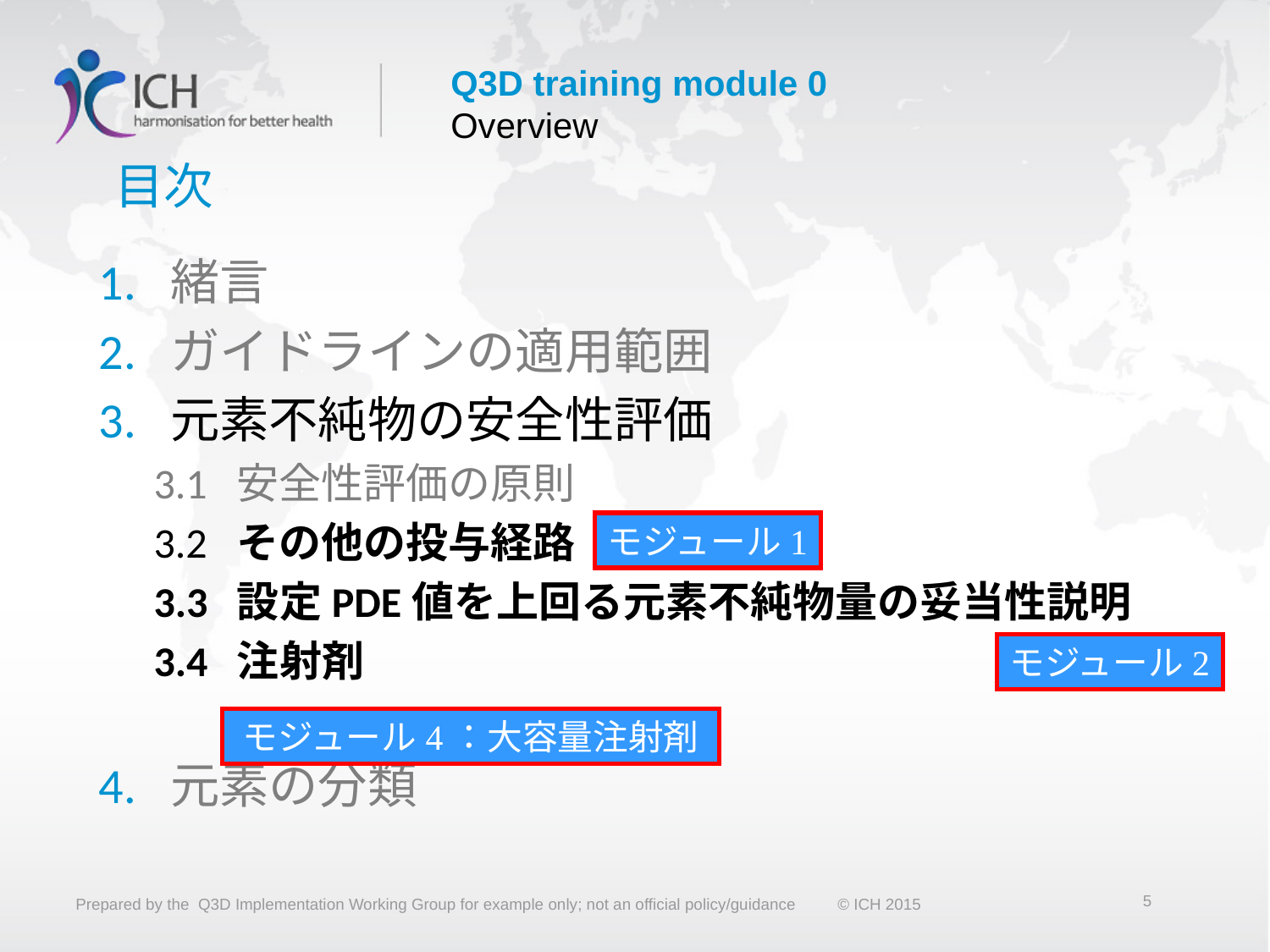

# 目次
1.  緒言
2.  ガイドラインの適用範囲
3.  元素不純物の安全性評価
3.1  安全性評価の原則
3.2  その他の投与経路
3.3  設定PDE値を上回る元素不純物量の妥当性説明
3.4  注射剤

4.  元素の分類
モジュール1
モジュール2
モジュール4：大容量注射剤